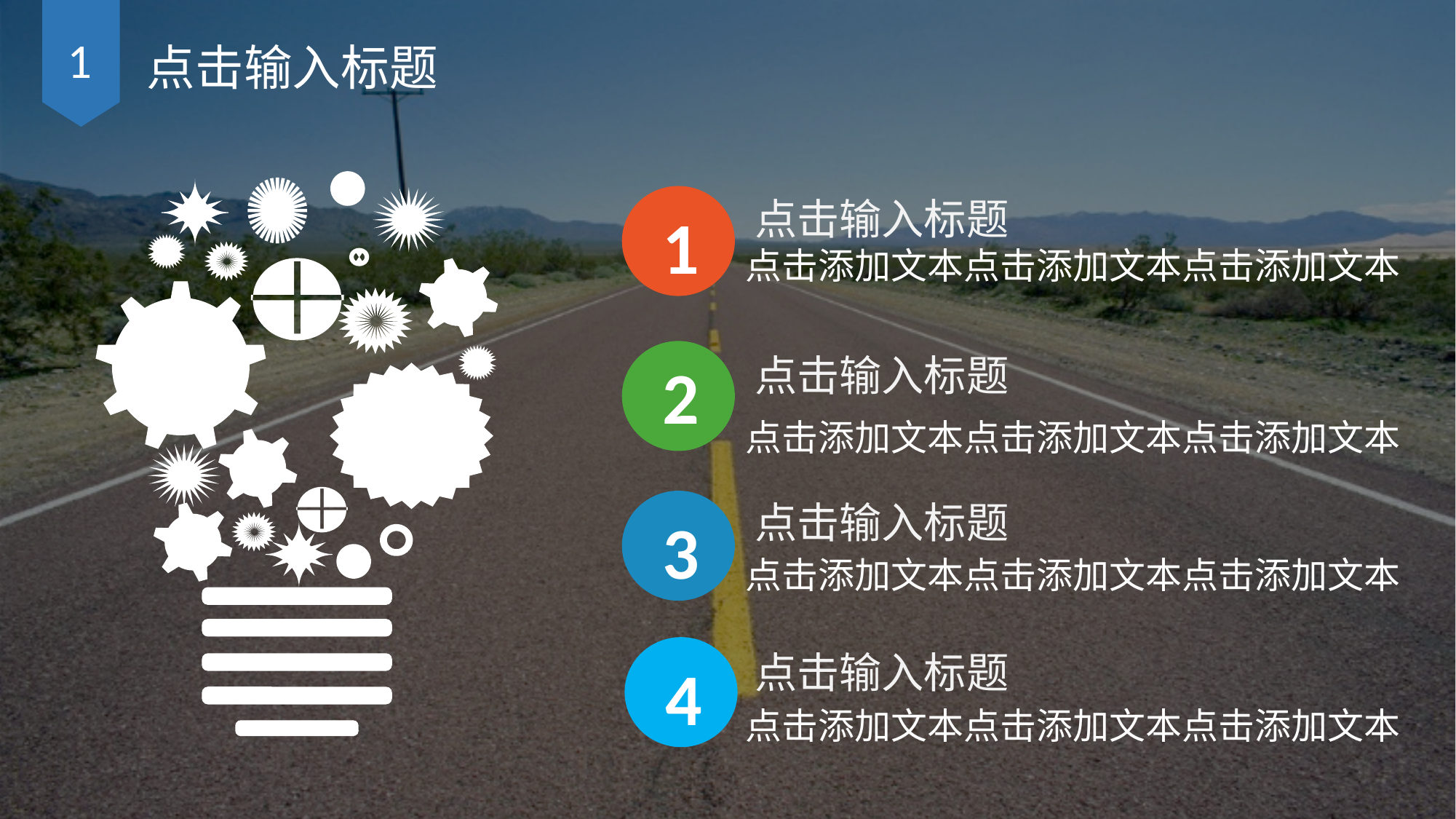

1
点击输入标题

1

2

3

4
点击输入标题
点击添加文本点击添加文本点击添加文本
点击输入标题
点击添加文本点击添加文本点击添加文本
点击输入标题
点击添加文本点击添加文本点击添加文本
点击输入标题
点击添加文本点击添加文本点击添加文本